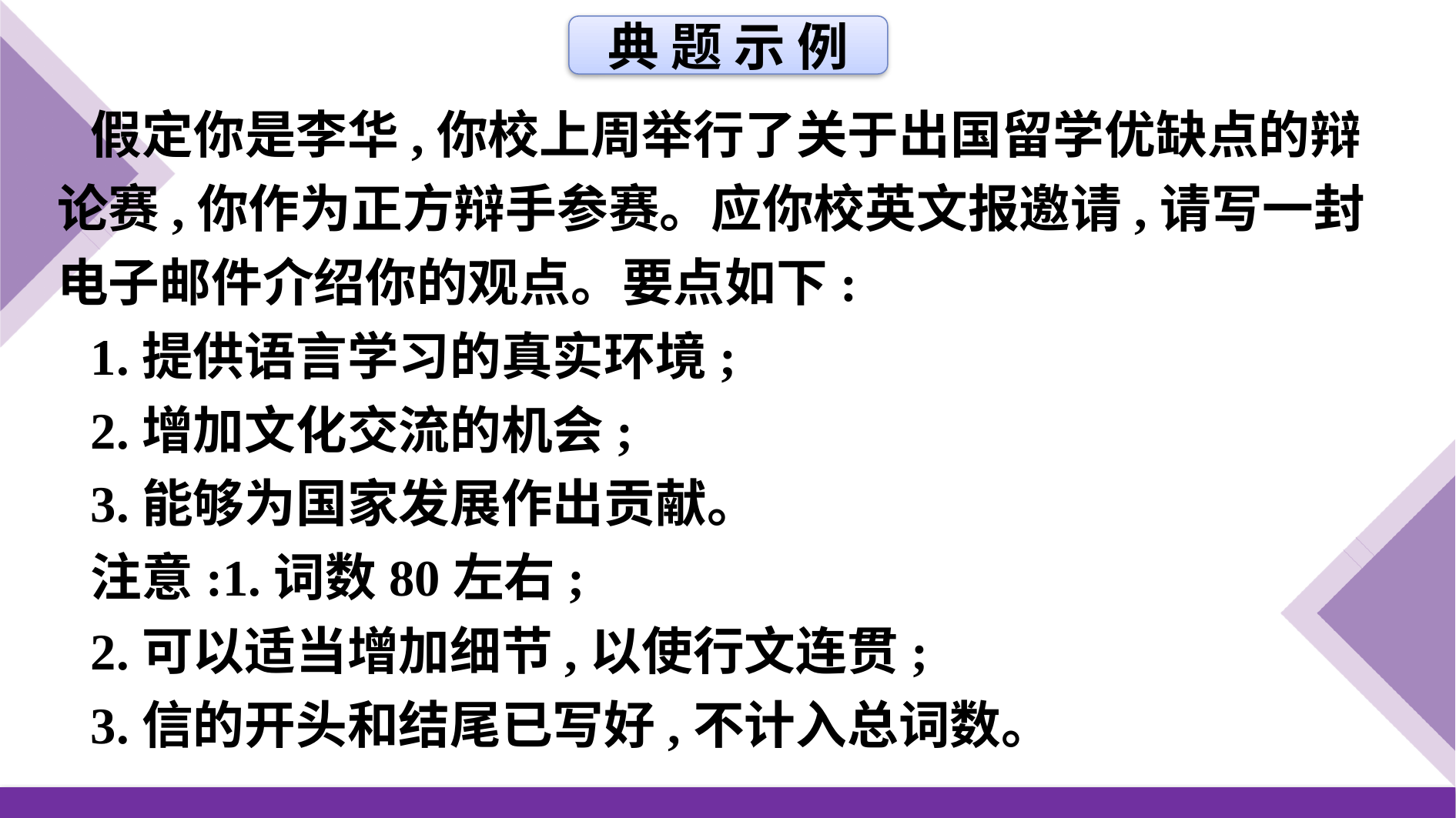

典 题 示 例
假定你是李华,你校上周举行了关于出国留学优缺点的辩论赛,你作为正方辩手参赛。应你校英文报邀请,请写一封电子邮件介绍你的观点。要点如下:
1.提供语言学习的真实环境;
2.增加文化交流的机会;
3.能够为国家发展作出贡献。
注意:1.词数80左右;
2.可以适当增加细节,以使行文连贯;
3.信的开头和结尾已写好,不计入总词数。